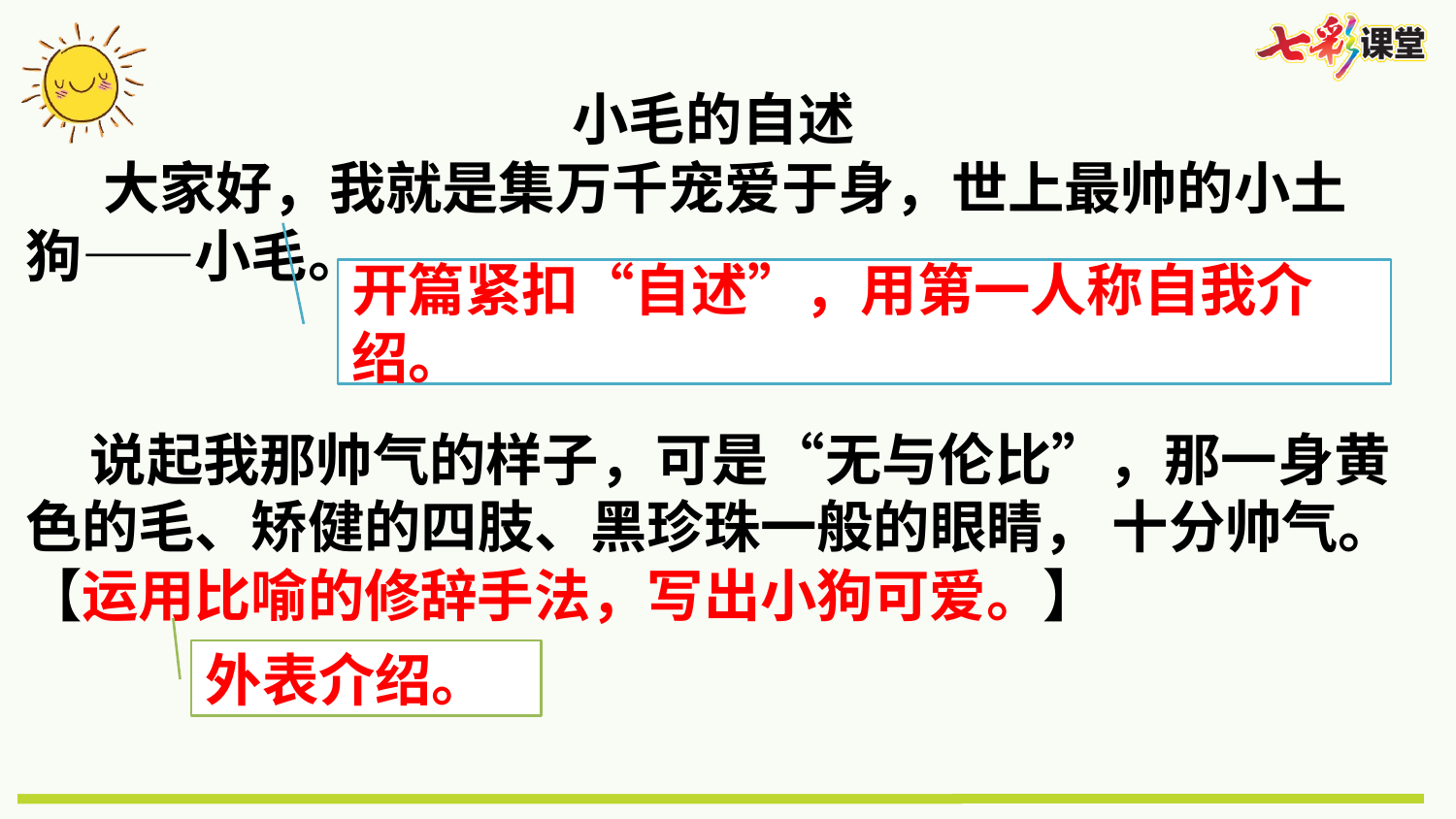

小毛的自述
     大家好，我就是集万千宠爱于身，世上最帅的小土狗——小毛。

    说起我那帅气的样子，可是“无与伦比”，那一身黄色的毛、矫健的四肢、黑珍珠一般的眼睛， 十分帅气。【运用比喻的修辞手法，写出小狗可爱。】
开篇紧扣“自述”，用第一人称自我介绍。
外表介绍。